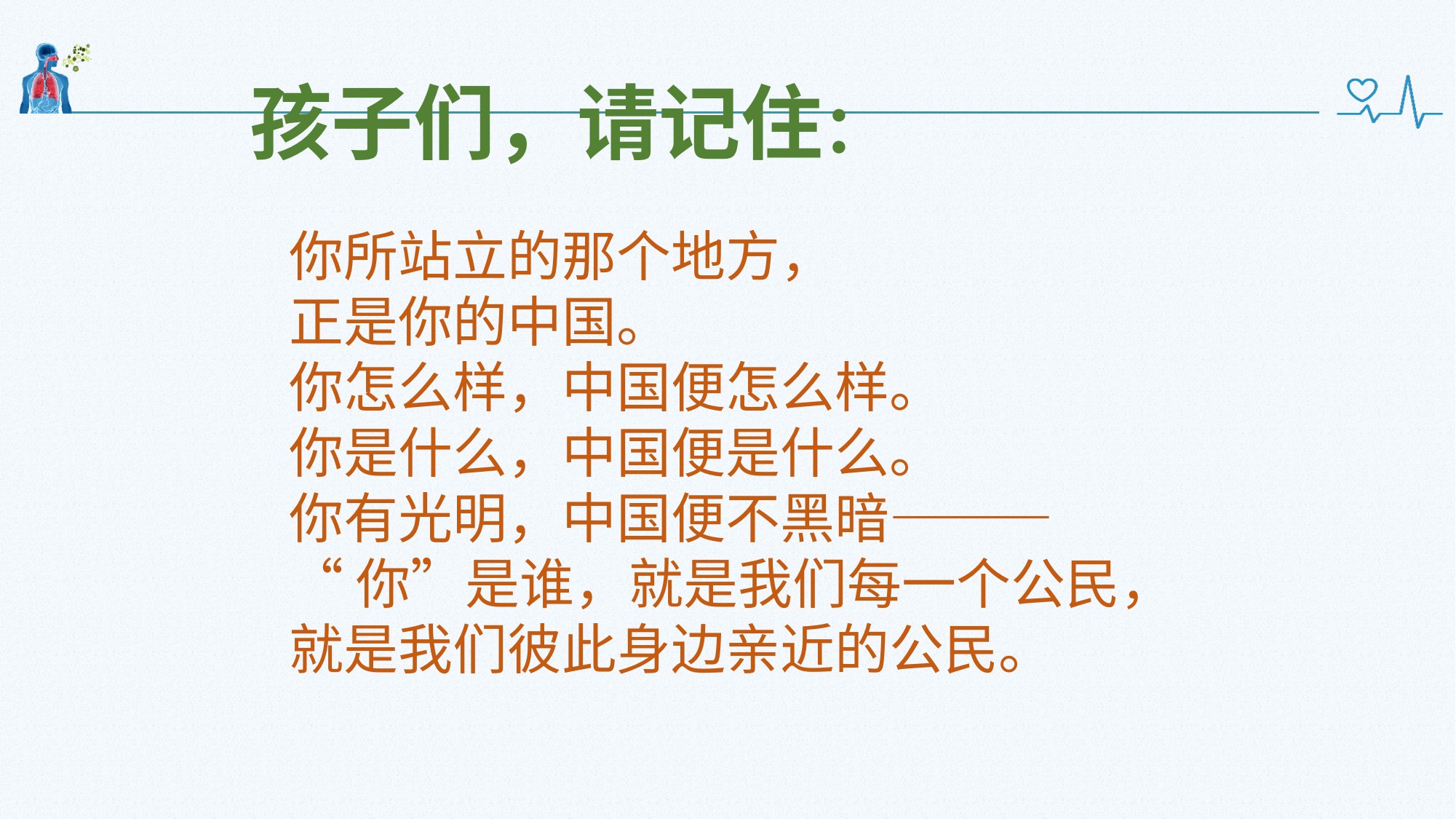

孩子们，请记住：
你所站立的那个地方，
正是你的中国。
你怎么样，中国便怎么样。
你是什么，中国便是什么。
你有光明，中国便不黑暗———
“你”是谁，就是我们每一个公民，
就是我们彼此身边亲近的公民。